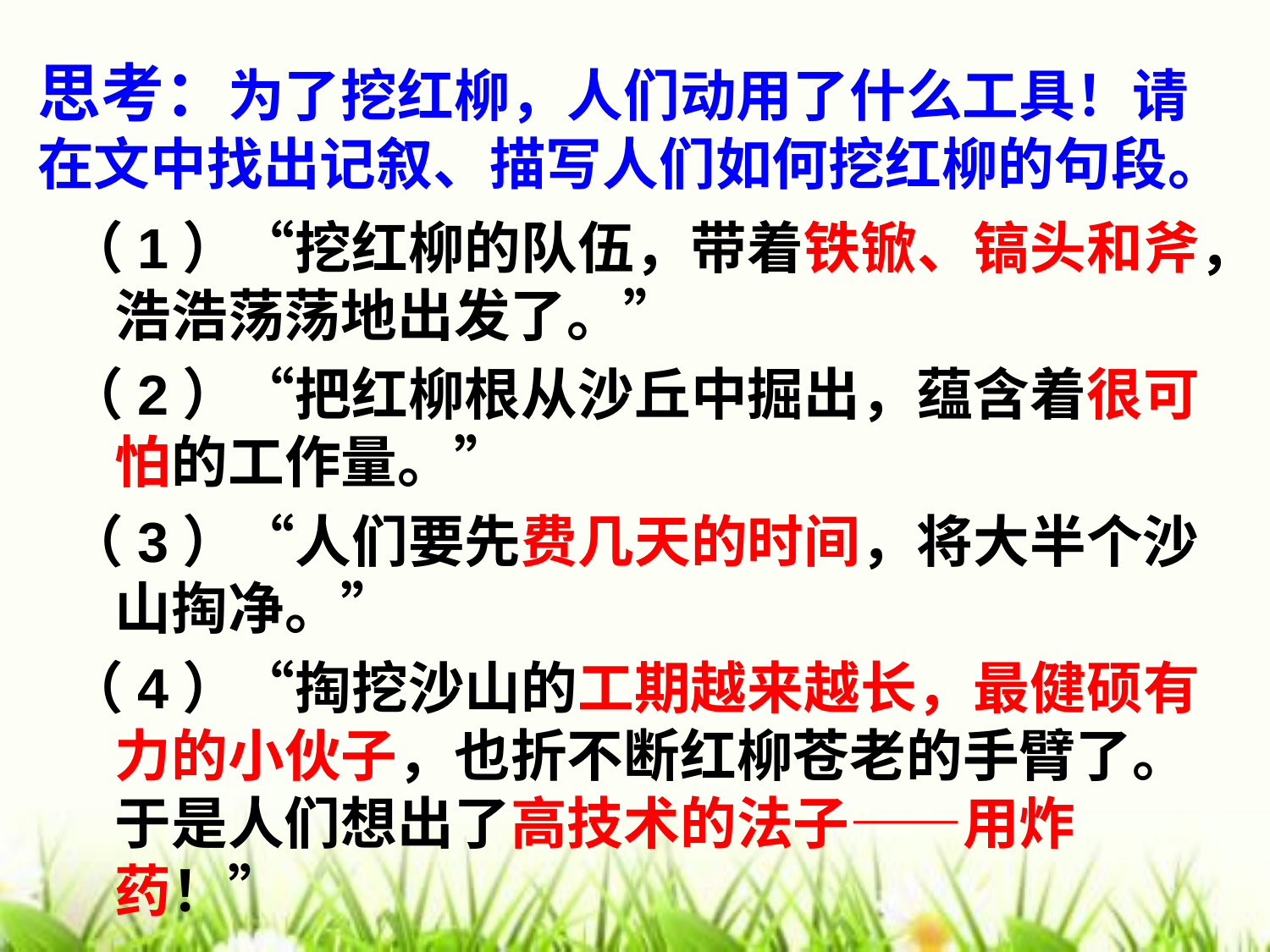

思考：为了挖红柳，人们动用了什么工具！请在文中找出记叙、描写人们如何挖红柳的句段。
（1）“挖红柳的队伍，带着铁锨、镐头和斧，浩浩荡荡地出发了。”
（2）“把红柳根从沙丘中掘出，蕴含着很可怕的工作量。”
（3）“人们要先费几天的时间，将大半个沙山掏净。”
（4）“掏挖沙山的工期越来越长，最健硕有力的小伙子，也折不断红柳苍老的手臂了。于是人们想出了高技术的法子——用炸药！”